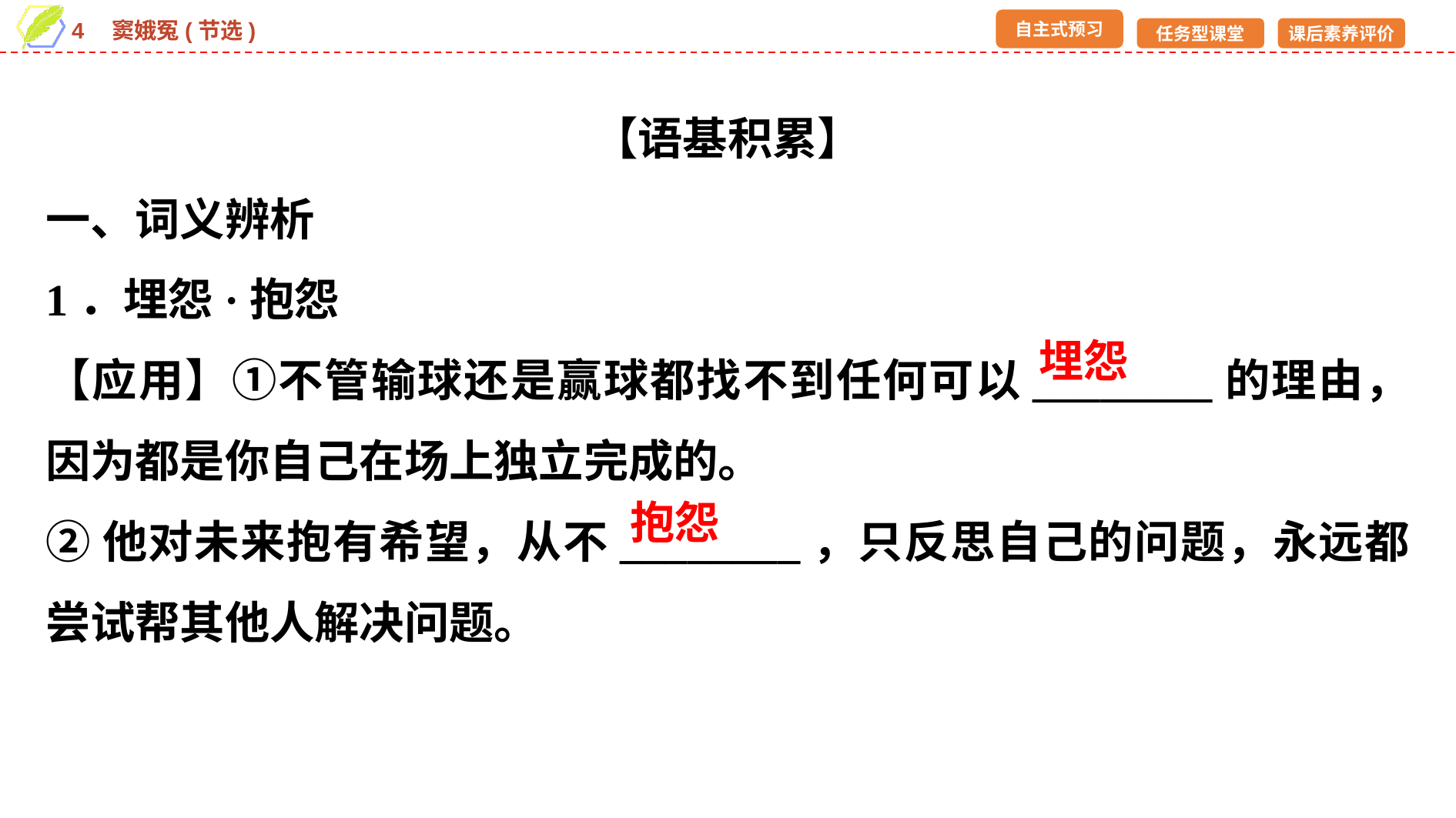

【语基积累】
一、词义辨析
1．埋怨·抱怨
【应用】①不管输球还是赢球都找不到任何可以________的理由，因为都是你自己在场上独立完成的。
②他对未来抱有希望，从不________，只反思自己的问题，永远都尝试帮其他人解决问题。
埋怨
抱怨